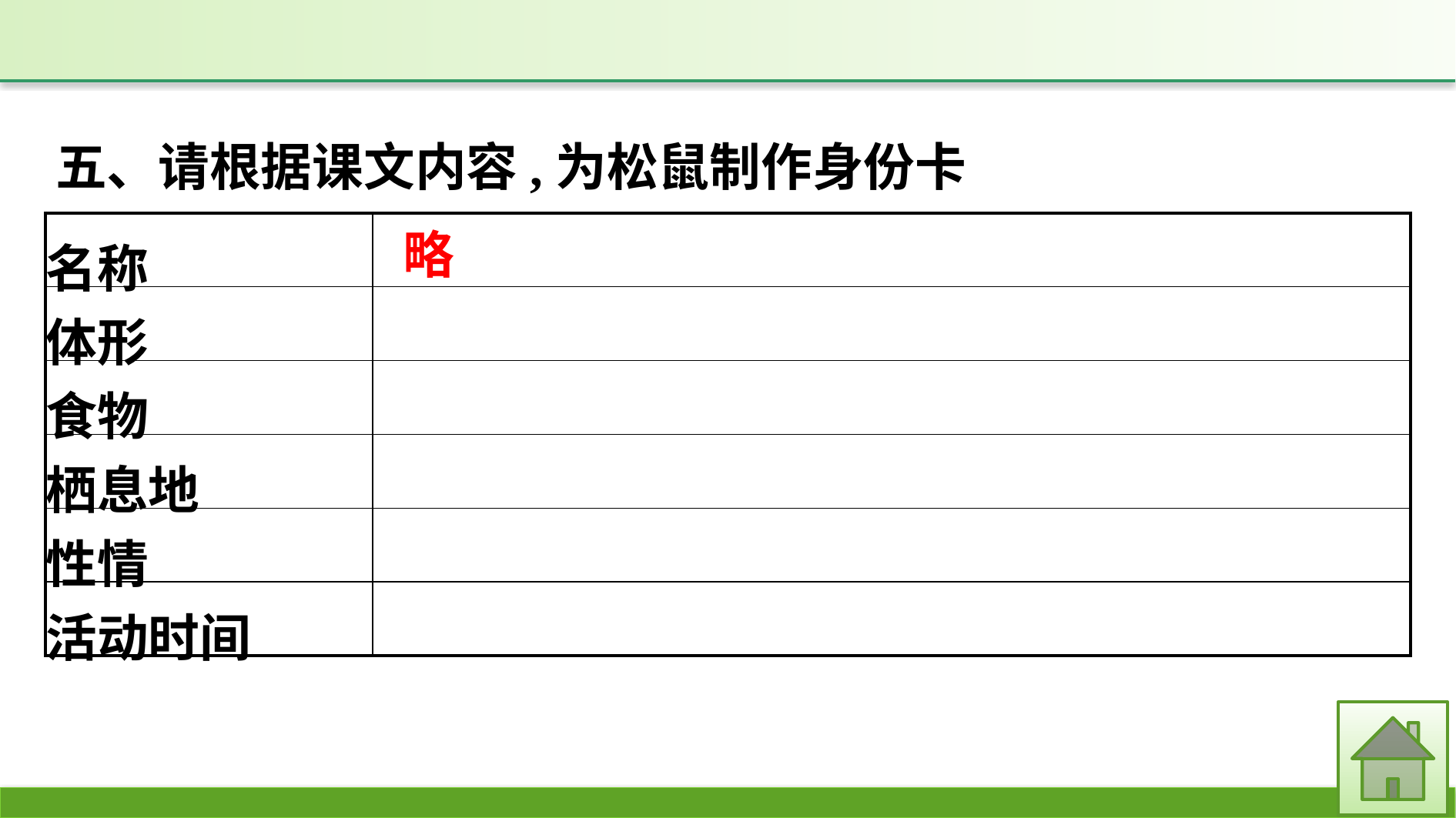

五、请根据课文内容,为松鼠制作身份卡
| 名称 |  |
| --- | --- |
| 体形 |  |
| 食物 |  |
| 栖息地 |  |
| 性情 |  |
| 活动时间 |  |
略